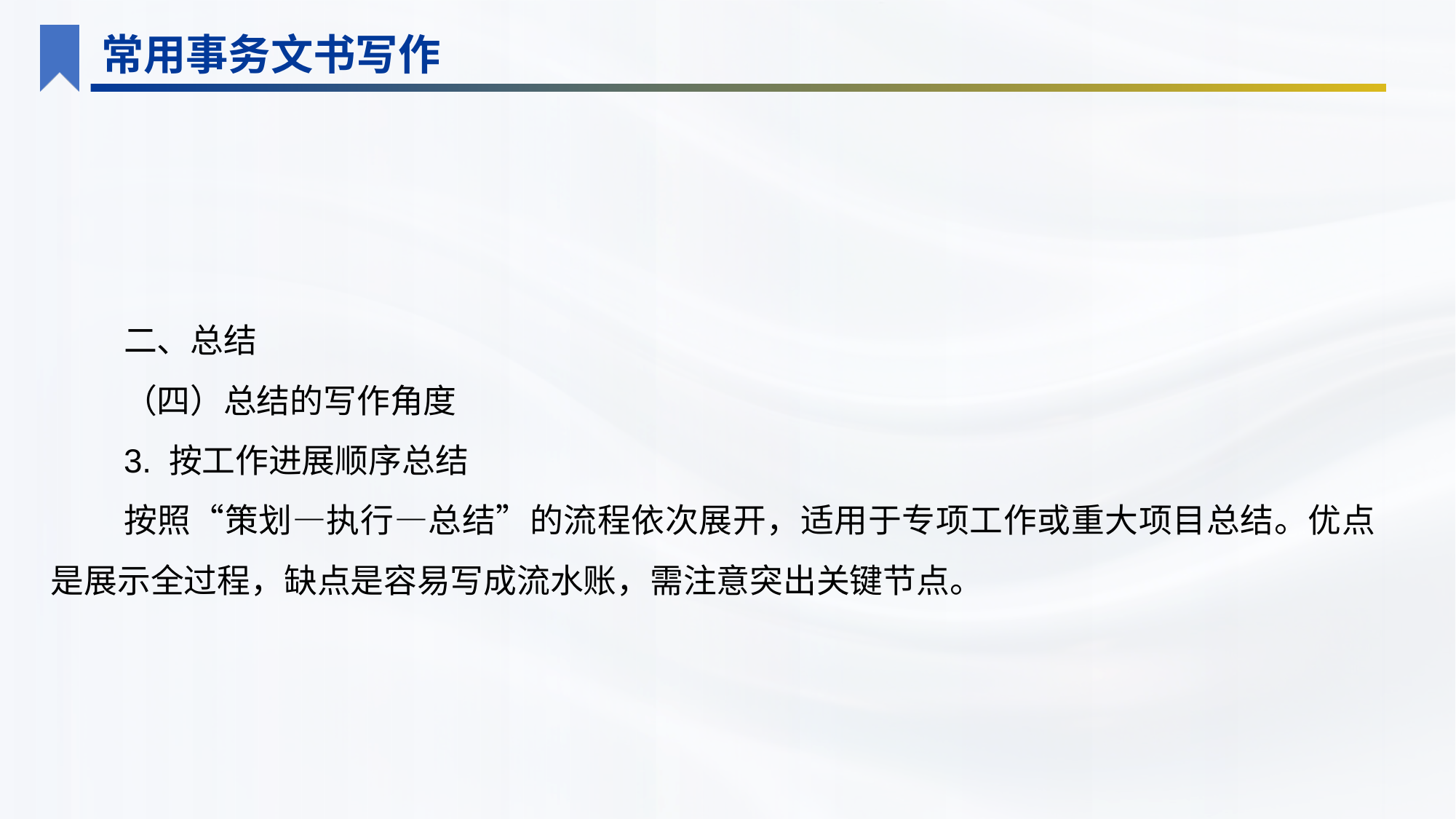

常用事务文书写作
二、总结
（四）总结的写作角度
3. 按工作进展顺序总结
按照“策划—执行—总结”的流程依次展开，适用于专项工作或重大项目总结。优点是展示全过程，缺点是容易写成流水账，需注意突出关键节点。